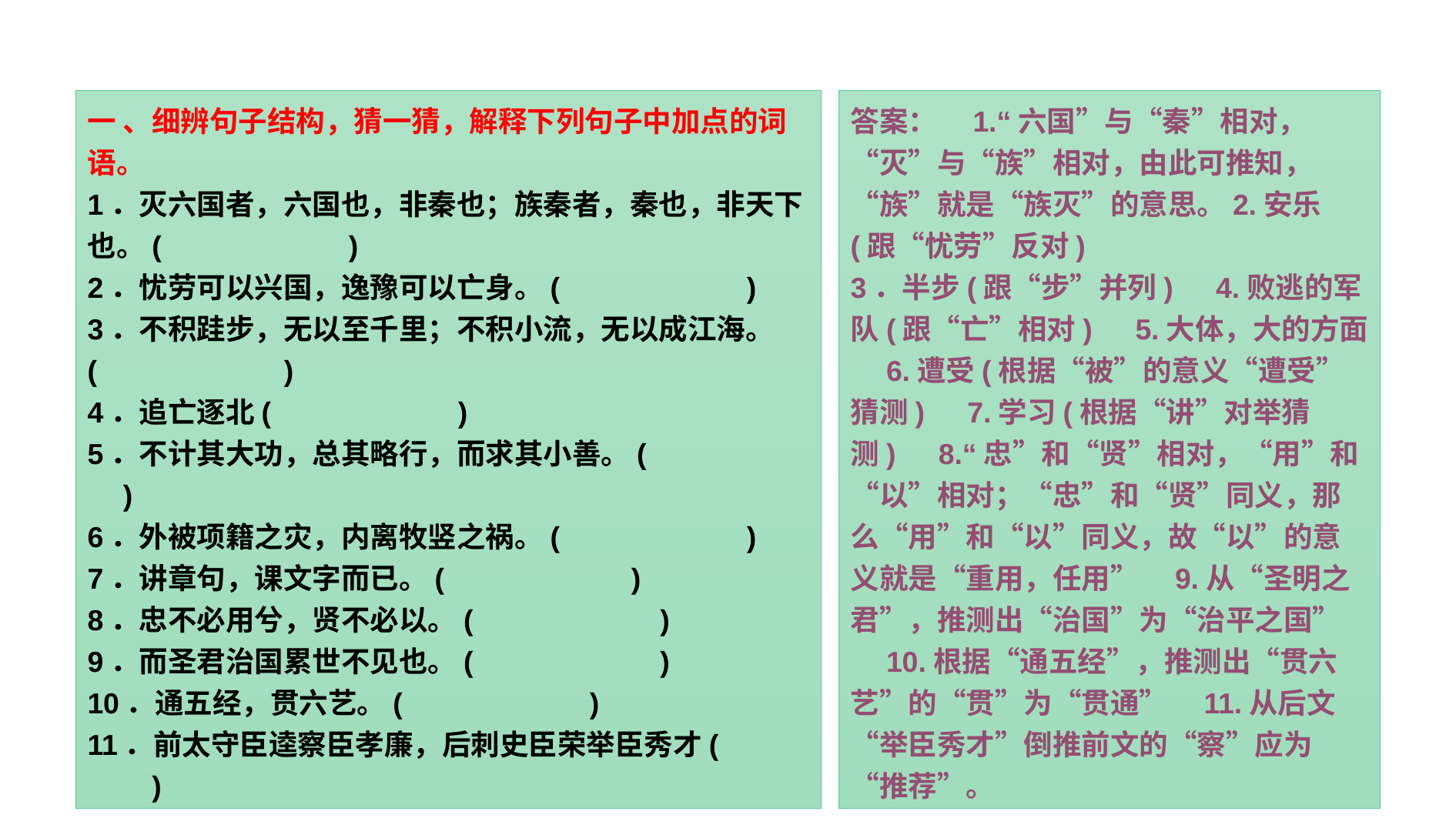

一 、细辨句子结构，猜一猜，解释下列句子中加点的词语。
1．灭六国者，六国也，非秦也；族秦者，秦也，非天下也。(　　　　　　)
2．忧劳可以兴国，逸豫可以亡身。(　　　　　　)
3．不积跬步，无以至千里；不积小流，无以成江海。(　　　　　　)
4．追亡逐北(　　　　　　)
5．不计其大功，总其略行，而求其小善。(　　　　　　)
6．外被项籍之灾，内离牧竖之祸。(　　　　　　)
7．讲章句，课文字而已。(　　　　　　)
8．忠不必用兮，贤不必以。(　　　　　　)
9．而圣君治国累世不见也。(　　　　　　)
10．通五经，贯六艺。(　　　　　　)
11．前太守臣逵察臣孝廉，后刺史臣荣举臣秀才(　　　　)
答案：　1.“六国”与“秦”相对，“灭”与“族”相对，由此可推知，“族”就是“族灭”的意思。2.安乐(跟“忧劳”反对)
3．半步(跟“步”并列)　4.败逃的军队(跟“亡”相对)　5.大体，大的方面　6.遭受(根据“被”的意义“遭受”猜测)　7.学习(根据“讲”对举猜测)　8.“忠”和“贤”相对，“用”和“以”相对；“忠”和“贤”同义，那么“用”和“以”同义，故“以”的意义就是“重用，任用”　9.从“圣明之君”，推测出“治国”为“治平之国”　10.根据“通五经”，推测出“贯六艺”的“贯”为“贯通”　11.从后文“举臣秀才”倒推前文的“察”应为“推荐”。